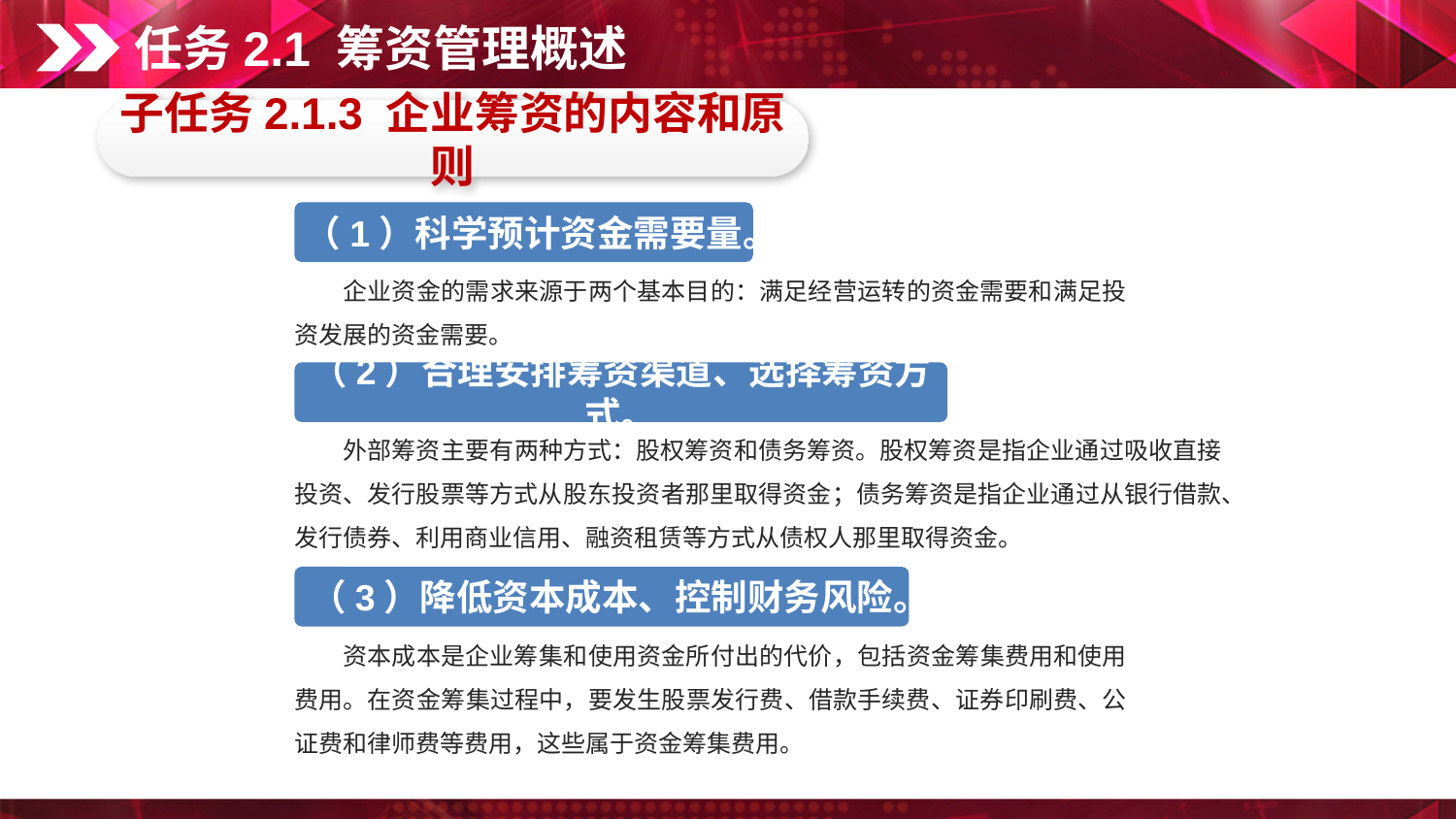

任务2.1 筹资管理概述

子任务2.1.3 企业筹资的内容和原则
（1）科学预计资金需要量。
　　企业资金的需求来源于两个基本目的：满足经营运转的资金需要和满足投资发展的资金需要。
（2）合理安排筹资渠道、选择筹资方式。
　　外部筹资主要有两种方式：股权筹资和债务筹资。股权筹资是指企业通过吸收直接投资、发行股票等方式从股东投资者那里取得资金；债务筹资是指企业通过从银行借款、发行债券、利用商业信用、融资租赁等方式从债权人那里取得资金。
（3）降低资本成本、控制财务风险。
　　资本成本是企业筹集和使用资金所付出的代价，包括资金筹集费用和使用费用。在资金筹集过程中，要发生股票发行费、借款手续费、证券印刷费、公证费和律师费等费用，这些属于资金筹集费用。